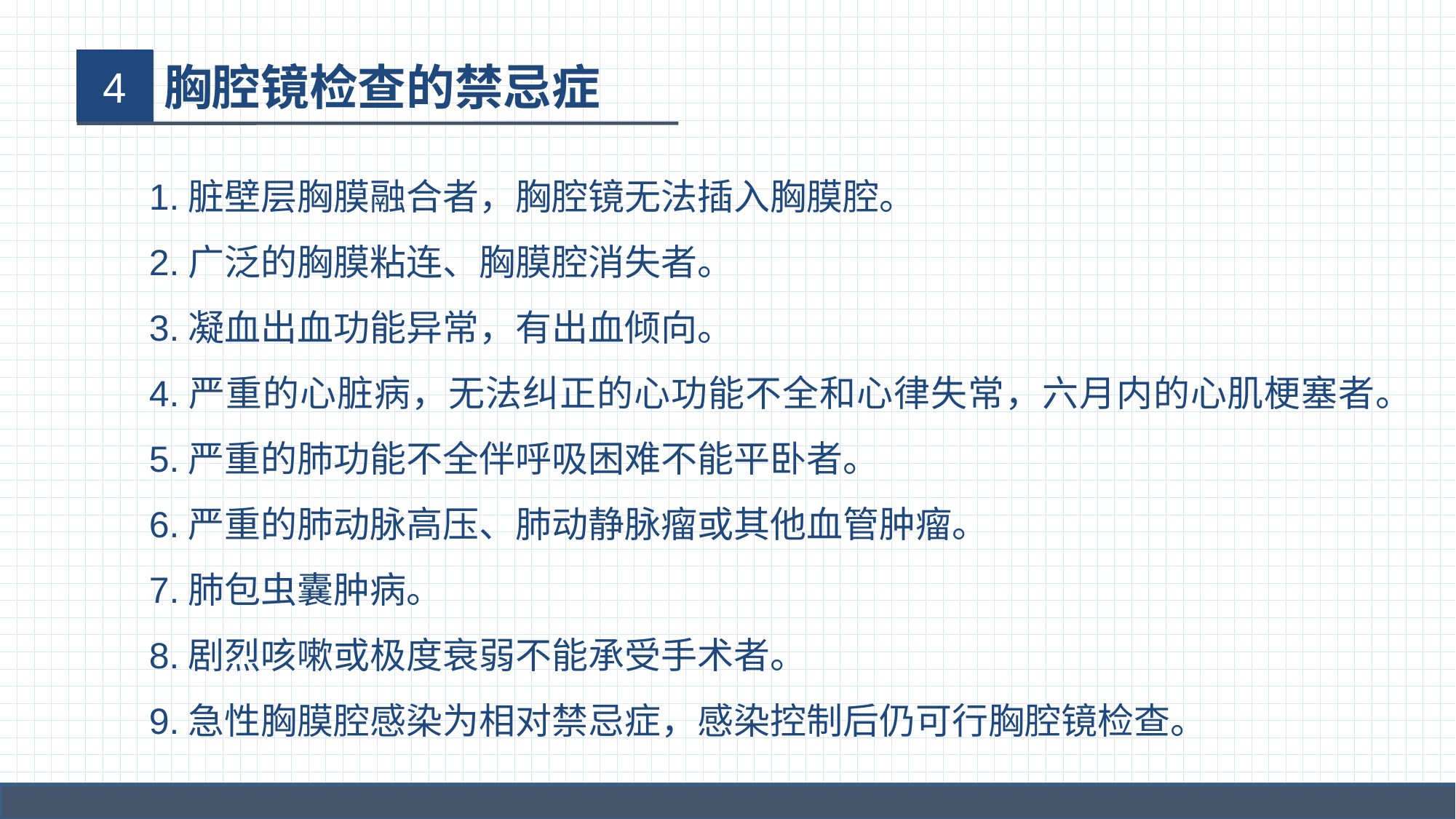

4
胸腔镜检查的禁忌症

1.脏壁层胸膜融合者，胸腔镜无法插入胸膜腔。
2.广泛的胸膜粘连、胸膜腔消失者。
3.凝血出血功能异常，有出血倾向。
4.严重的心脏病，无法纠正的心功能不全和心律失常，六月内的心肌梗塞者。
5.严重的肺功能不全伴呼吸困难不能平卧者。
6.严重的肺动脉高压、肺动静脉瘤或其他血管肿瘤。
7.肺包虫囊肿病。
8.剧烈咳嗽或极度衰弱不能承受手术者。
9.急性胸膜腔感染为相对禁忌症，感染控制后仍可行胸腔镜检查。